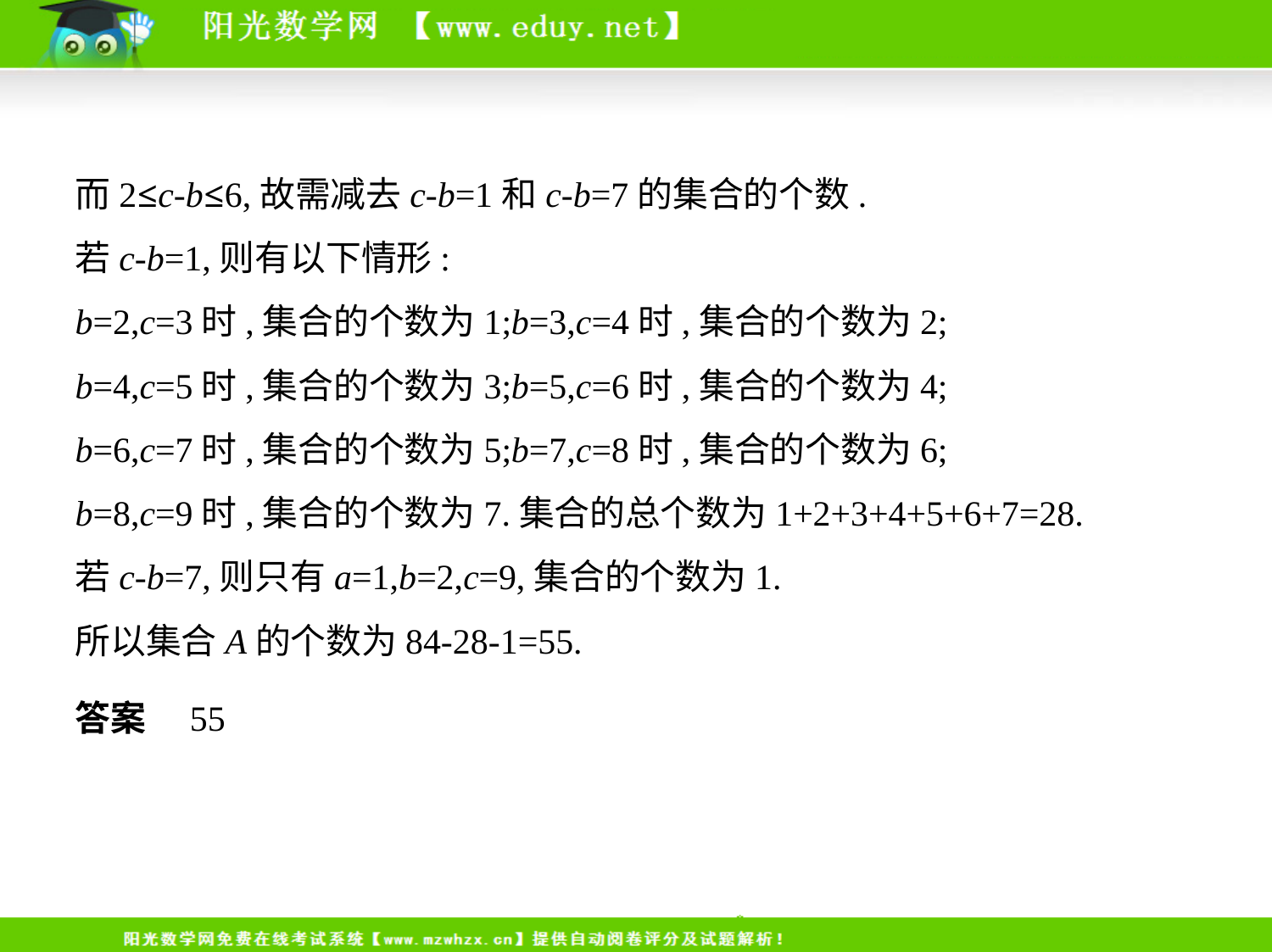

而2≤c-b≤6,故需减去c-b=1和c-b=7的集合的个数.
若c-b=1,则有以下情形:
b=2,c=3时,集合的个数为1;b=3,c=4时,集合的个数为2;
b=4,c=5时,集合的个数为3;b=5,c=6时,集合的个数为4;
b=6,c=7时,集合的个数为5;b=7,c=8时,集合的个数为6;
b=8,c=9时,集合的个数为7.集合的总个数为1+2+3+4+5+6+7=28.
若c-b=7,则只有a=1,b=2,c=9,集合的个数为1.
所以集合A的个数为84-28-1=55.
答案　55